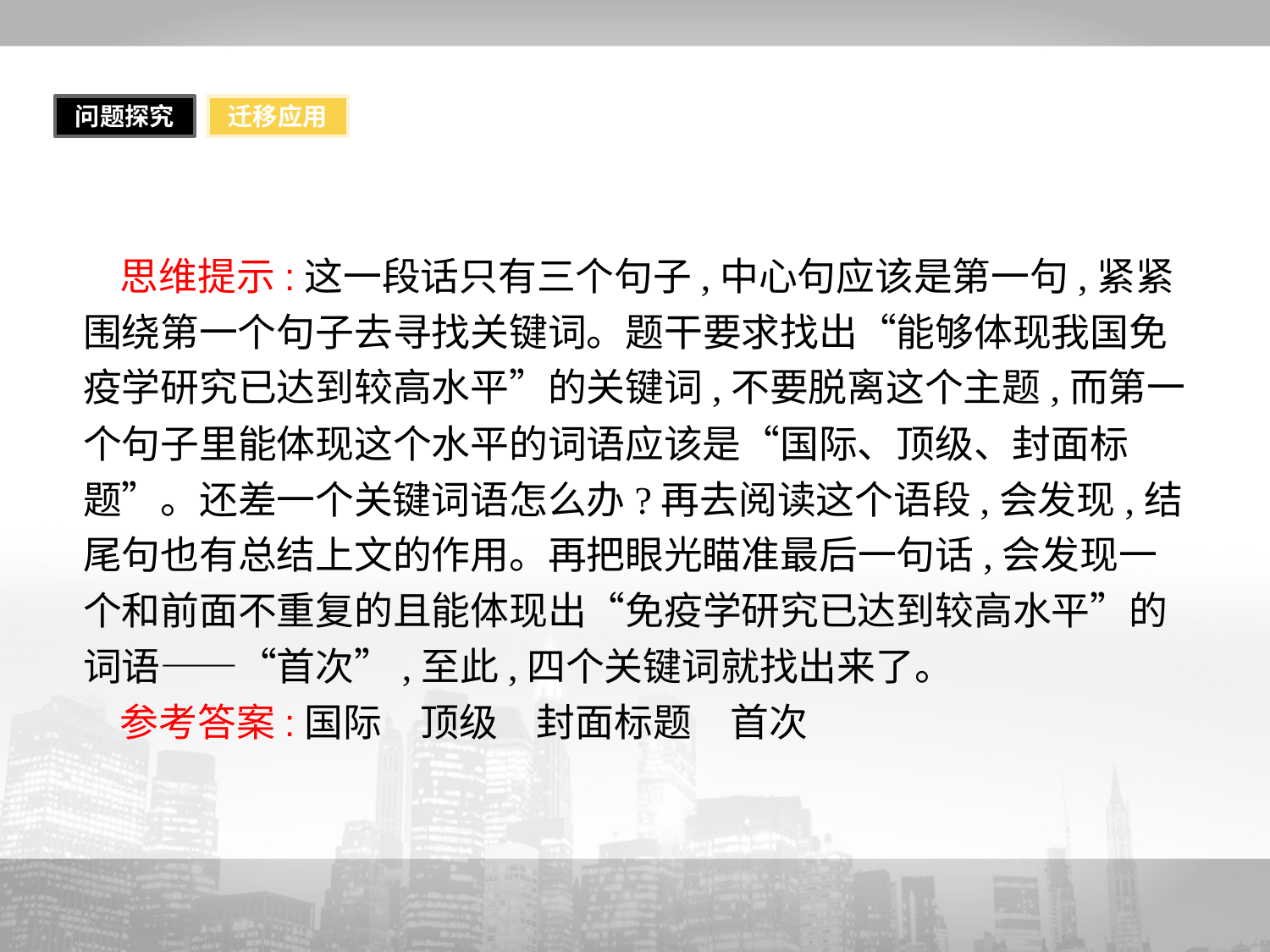

问题探究
迁移应用
思维提示:这一段话只有三个句子,中心句应该是第一句,紧紧围绕第一个句子去寻找关键词。题干要求找出“能够体现我国免疫学研究已达到较高水平”的关键词,不要脱离这个主题,而第一个句子里能体现这个水平的词语应该是“国际、顶级、封面标题”。还差一个关键词语怎么办?再去阅读这个语段,会发现,结尾句也有总结上文的作用。再把眼光瞄准最后一句话,会发现一个和前面不重复的且能体现出“免疫学研究已达到较高水平”的词语——“首次”,至此,四个关键词就找出来了。
参考答案:国际　顶级　封面标题　首次